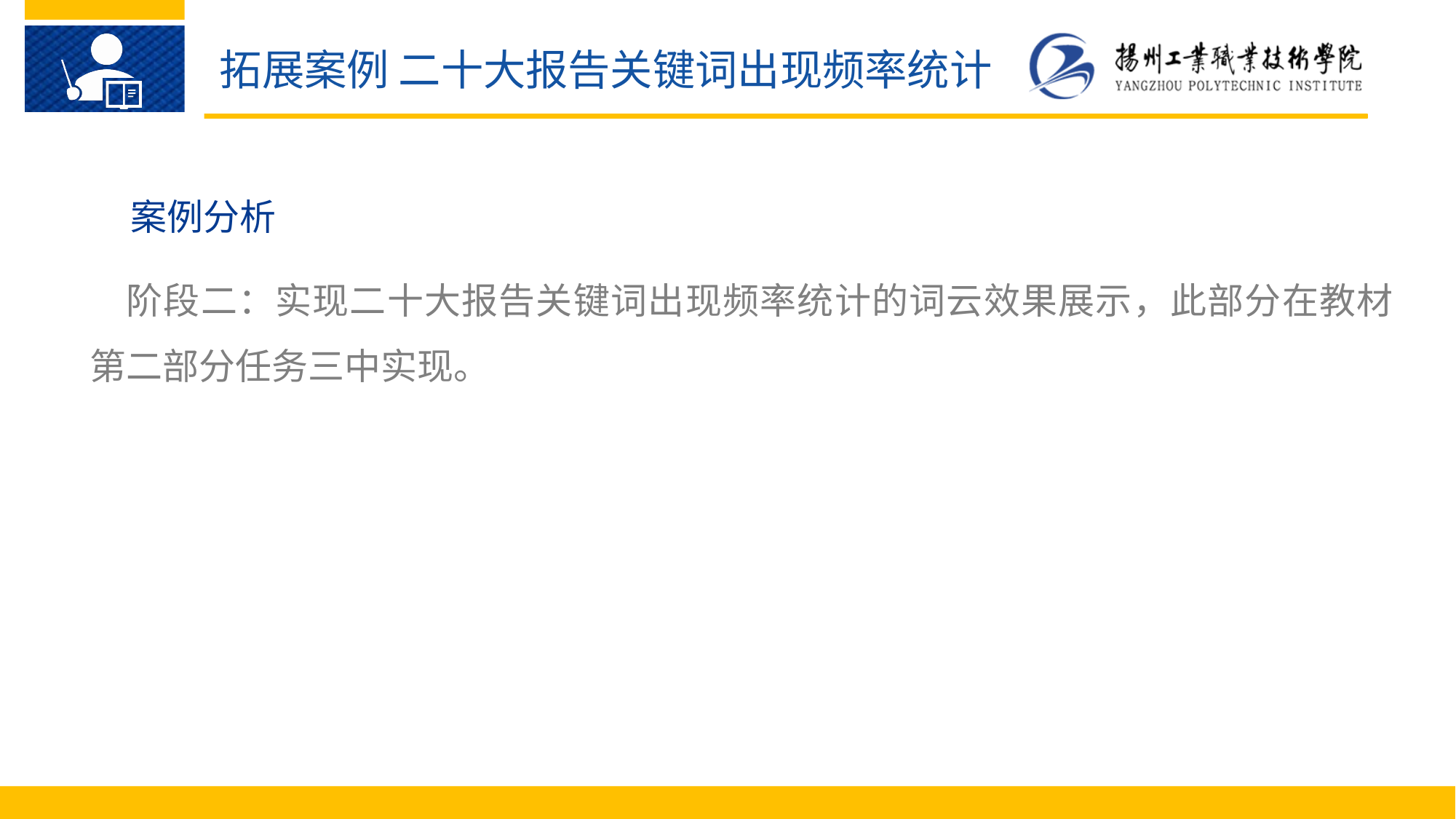

拓展案例 二十大报告关键词出现频率统计
案例分析
阶段二：实现二十大报告关键词出现频率统计的词云效果展示，此部分在教材第二部分任务三中实现。